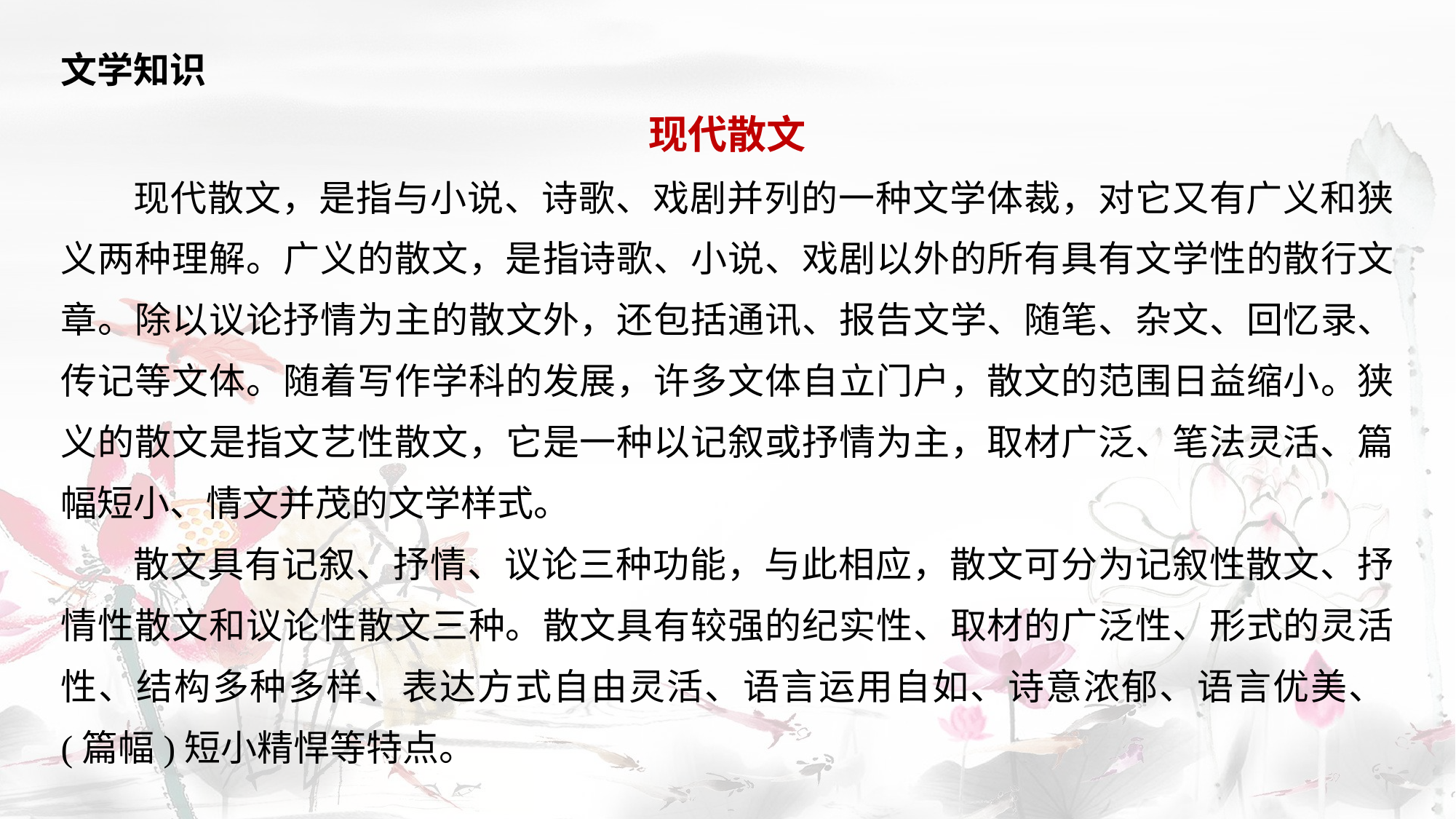

文学知识
现代散文
现代散文，是指与小说、诗歌、戏剧并列的一种文学体裁，对它又有广义和狭义两种理解。广义的散文，是指诗歌、小说、戏剧以外的所有具有文学性的散行文章。除以议论抒情为主的散文外，还包括通讯、报告文学、随笔、杂文、回忆录、传记等文体。随着写作学科的发展，许多文体自立门户，散文的范围日益缩小。狭义的散文是指文艺性散文，它是一种以记叙或抒情为主，取材广泛、笔法灵活、篇幅短小、情文并茂的文学样式。
散文具有记叙、抒情、议论三种功能，与此相应，散文可分为记叙性散文、抒情性散文和议论性散文三种。散文具有较强的纪实性、取材的广泛性、形式的灵活性、结构多种多样、表达方式自由灵活、语言运用自如、诗意浓郁、语言优美、(篇幅)短小精悍等特点。